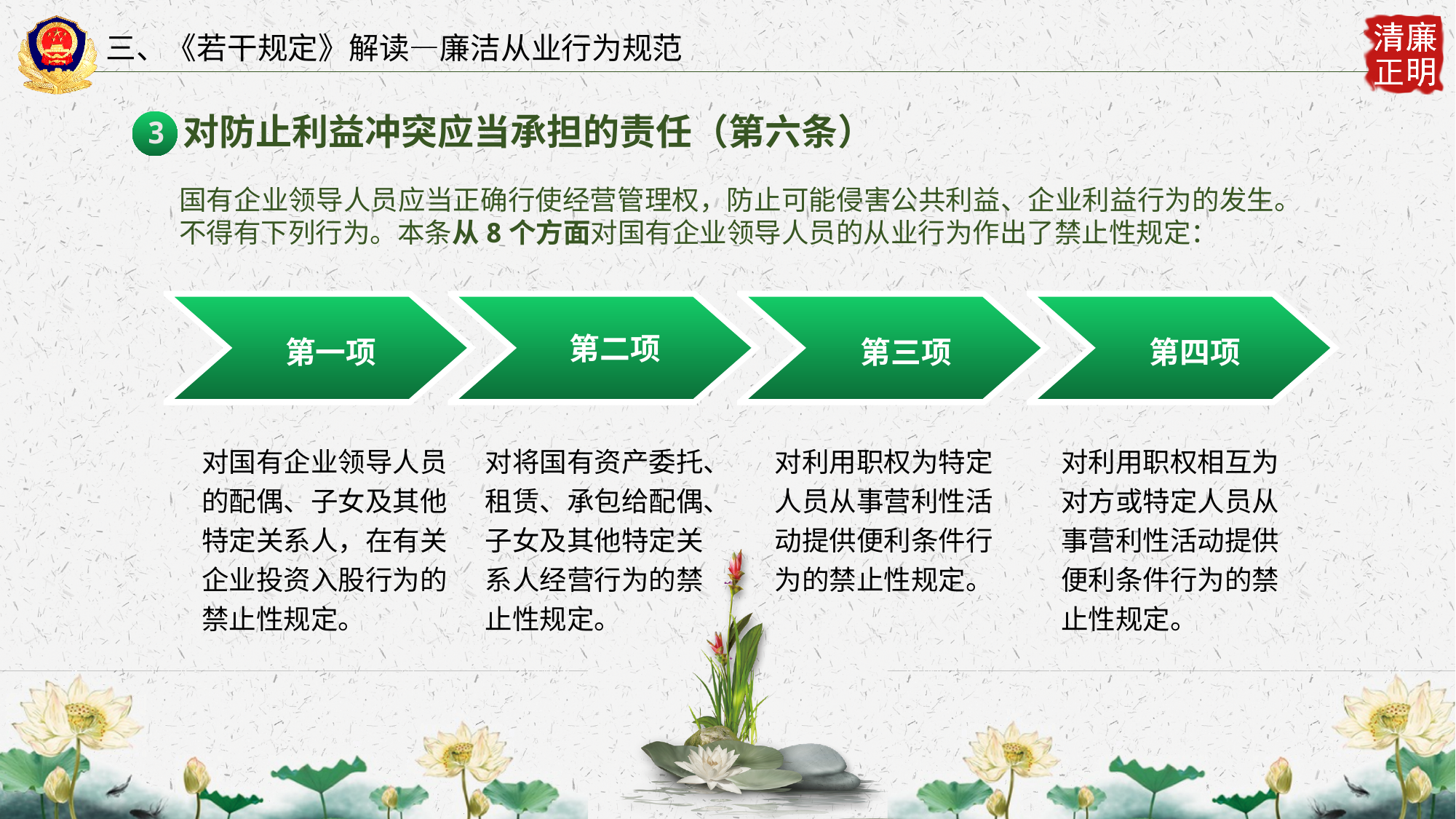

三、《若干规定》解读—廉洁从业行为规范
对防止利益冲突应当承担的责任（第六条）
3

国有企业领导人员应当正确行使经营管理权，防止可能侵害公共利益、企业利益行为的发生。不得有下列行为。本条从8个方面对国有企业领导人员的从业行为作出了禁止性规定：

第一项

第二项

第三项

第四项
对国有企业领导人员的配偶、子女及其他特定关系人，在有关企业投资入股行为的禁止性规定。
对将国有资产委托、租赁、承包给配偶、子女及其他特定关系人经营行为的禁止性规定。
对利用职权为特定人员从事营利性活动提供便利条件行为的禁止性规定。
对利用职权相互为对方或特定人员从事营利性活动提供便利条件行为的禁止性规定。